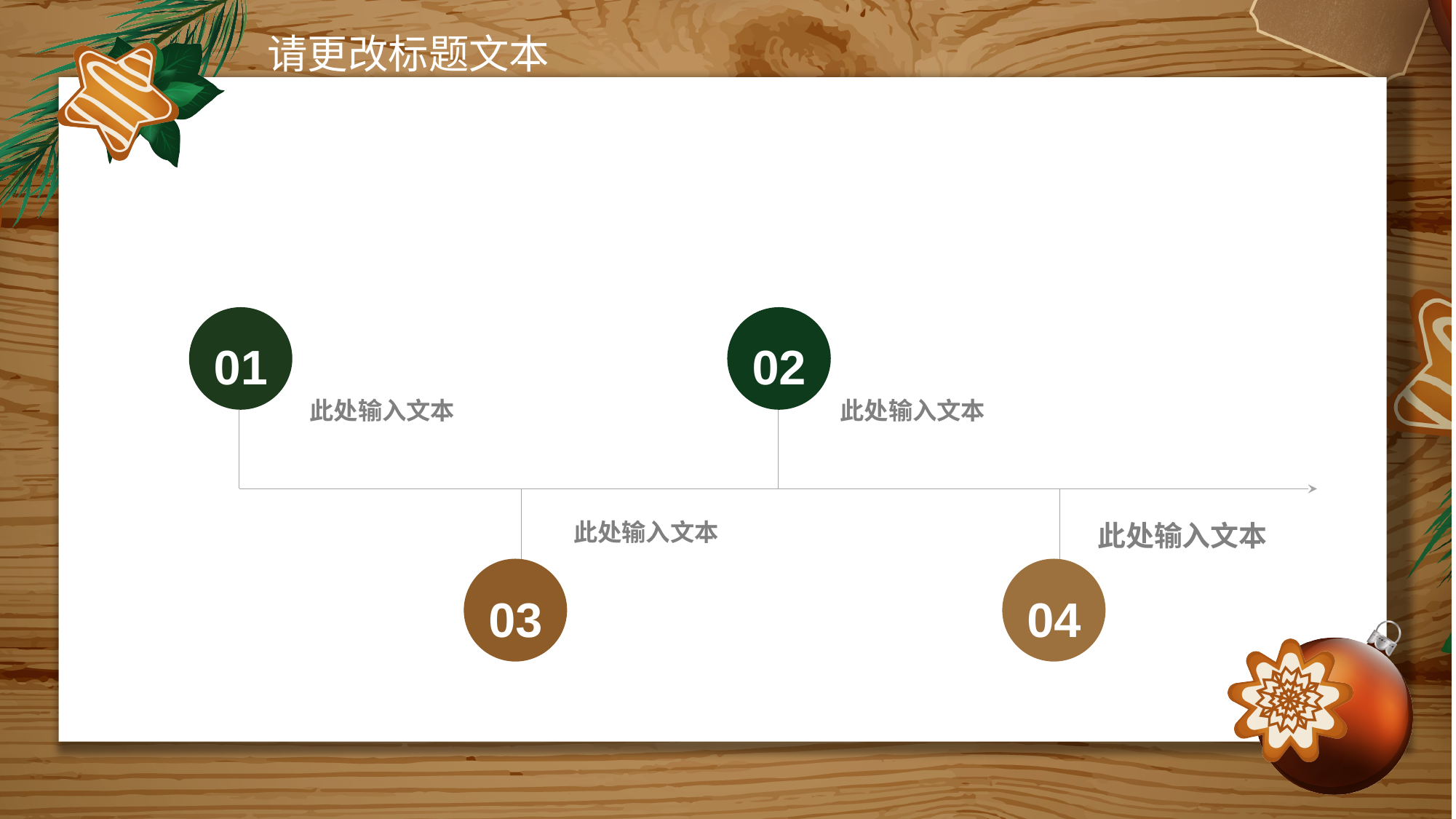

请更改标题文本

01

02
此处输入文本
此处输入文本
此处输入文本
此处输入文本

03

04